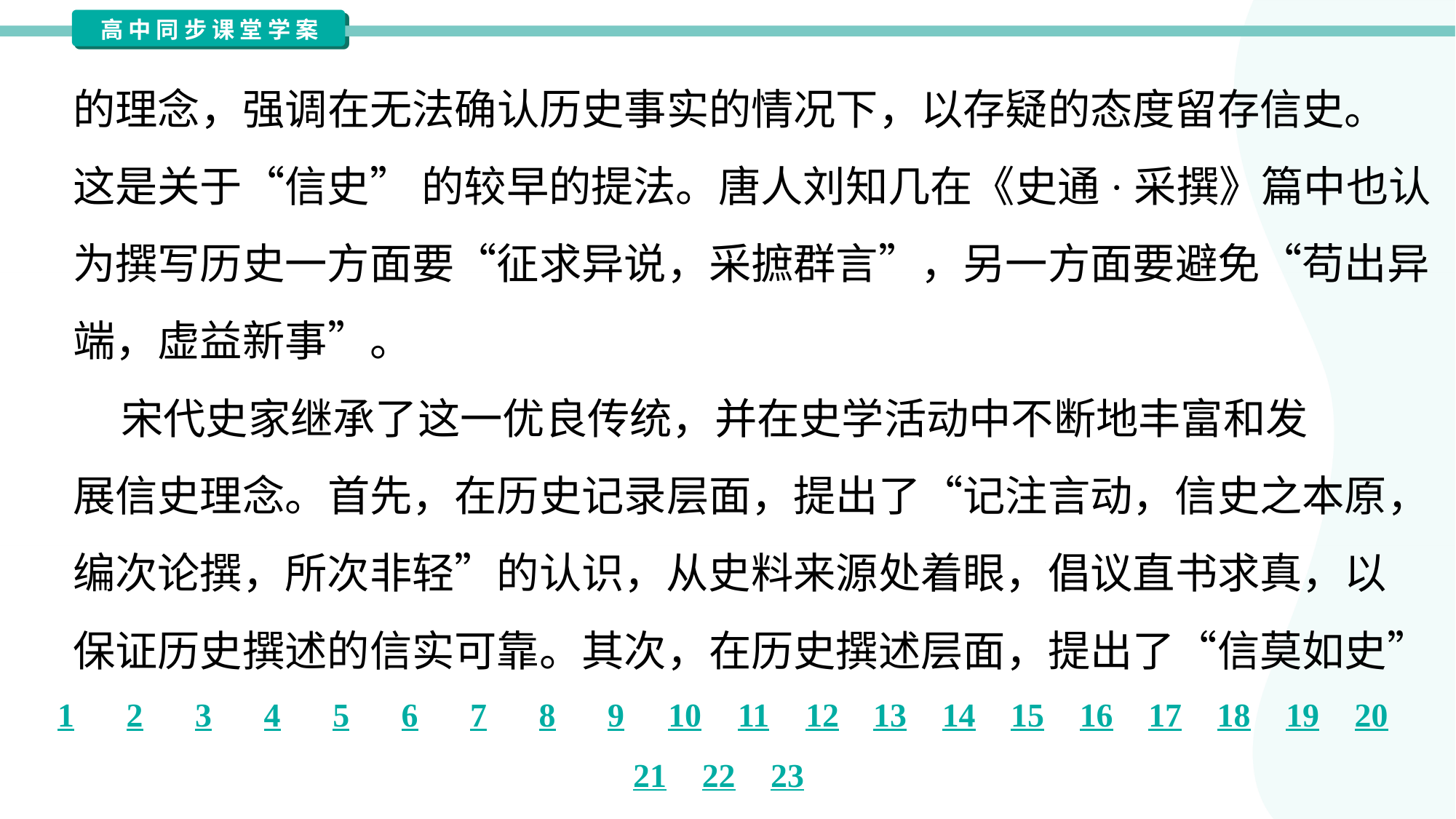

的理念，强调在无法确认历史事实的情况下，以存疑的态度留存信史。
这是关于“信史” 的较早的提法。唐人刘知几在《史通·采撰》篇中也认
为撰写历史一方面要“征求异说，采摭群言”，另一方面要避免“苟出异
端，虚益新事”。
    宋代史家继承了这一优良传统，并在史学活动中不断地丰富和发
展信史理念。首先，在历史记录层面，提出了“记注言动，信史之本原，
编次论撰，所次非轻”的认识，从史料来源处着眼，倡议直书求真，以
保证历史撰述的信实可靠。其次，在历史撰述层面，提出了“信莫如史”